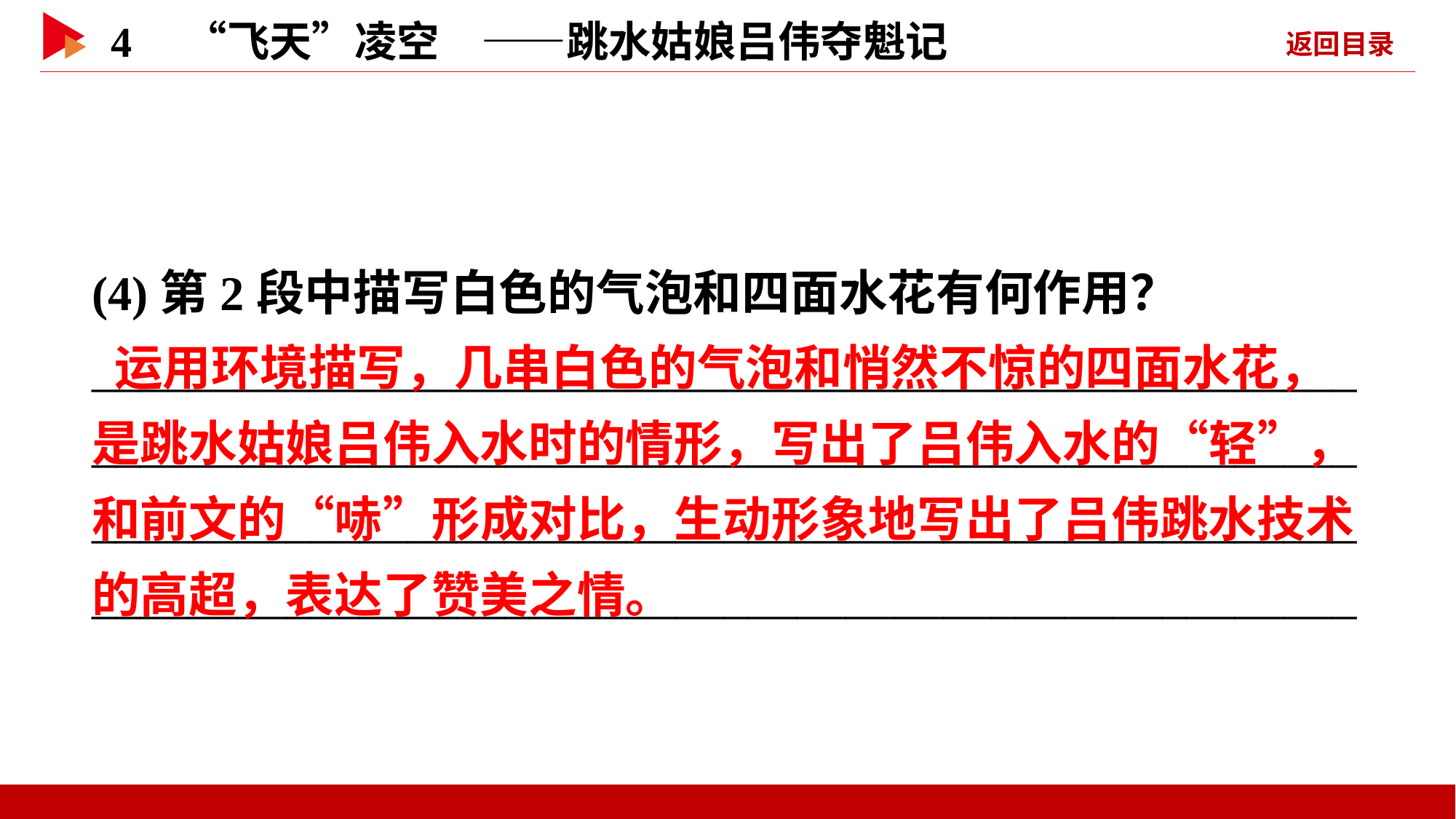

(4)第2段中描写白色的气泡和四面水花有何作用？
________________________________________________________________________________________________________________________________________________________________________________________________________________
 运用环境描写，几串白色的气泡和悄然不惊的四面水花，是跳水姑娘吕伟入水时的情形，写出了吕伟入水的“轻”，和前文的“哧”形成对比，生动形象地写出了吕伟跳水技术的高超，表达了赞美之情。